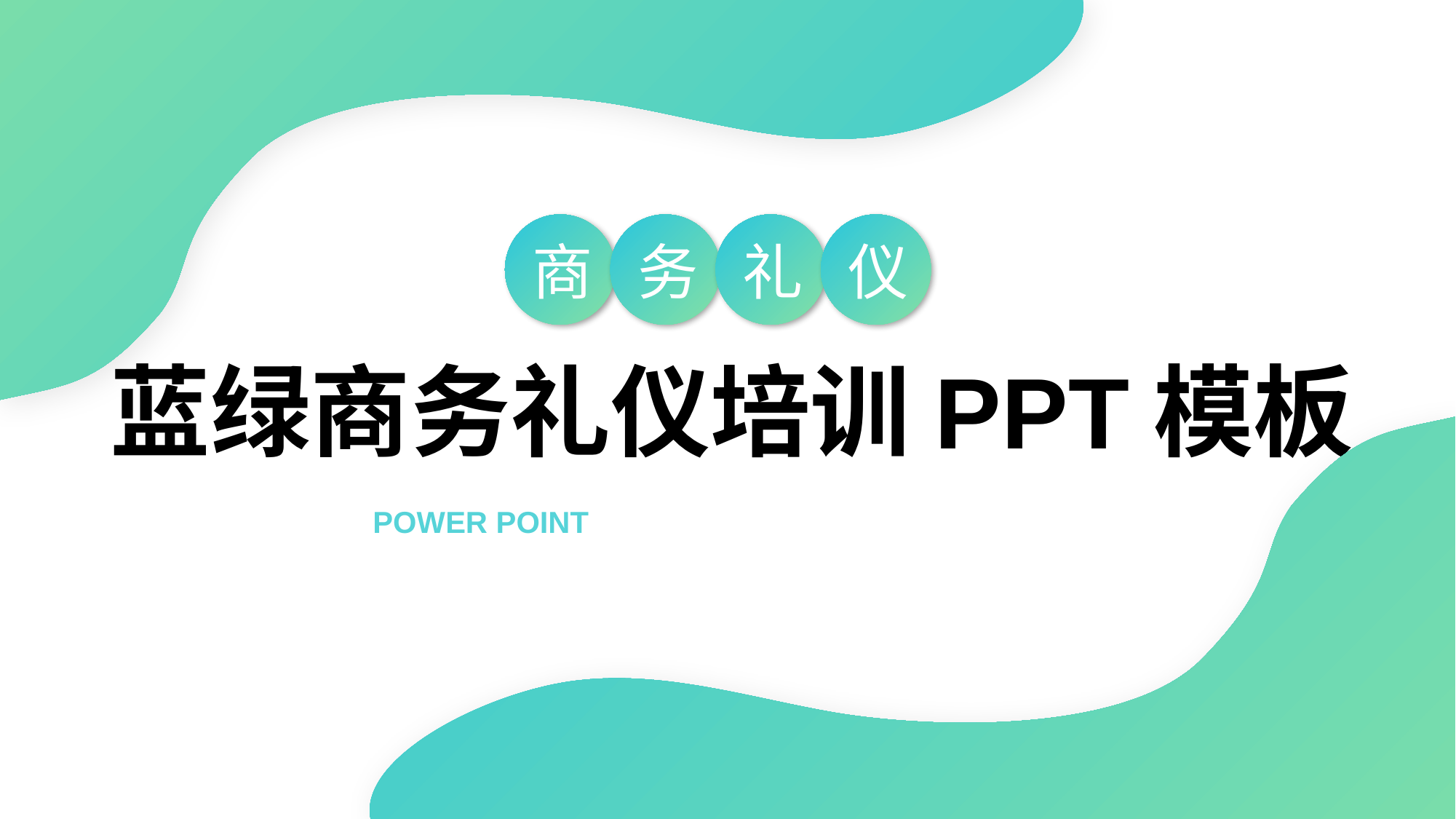

商
务
礼
仪
蓝绿商务礼仪培训PPT模板

POWER POINT